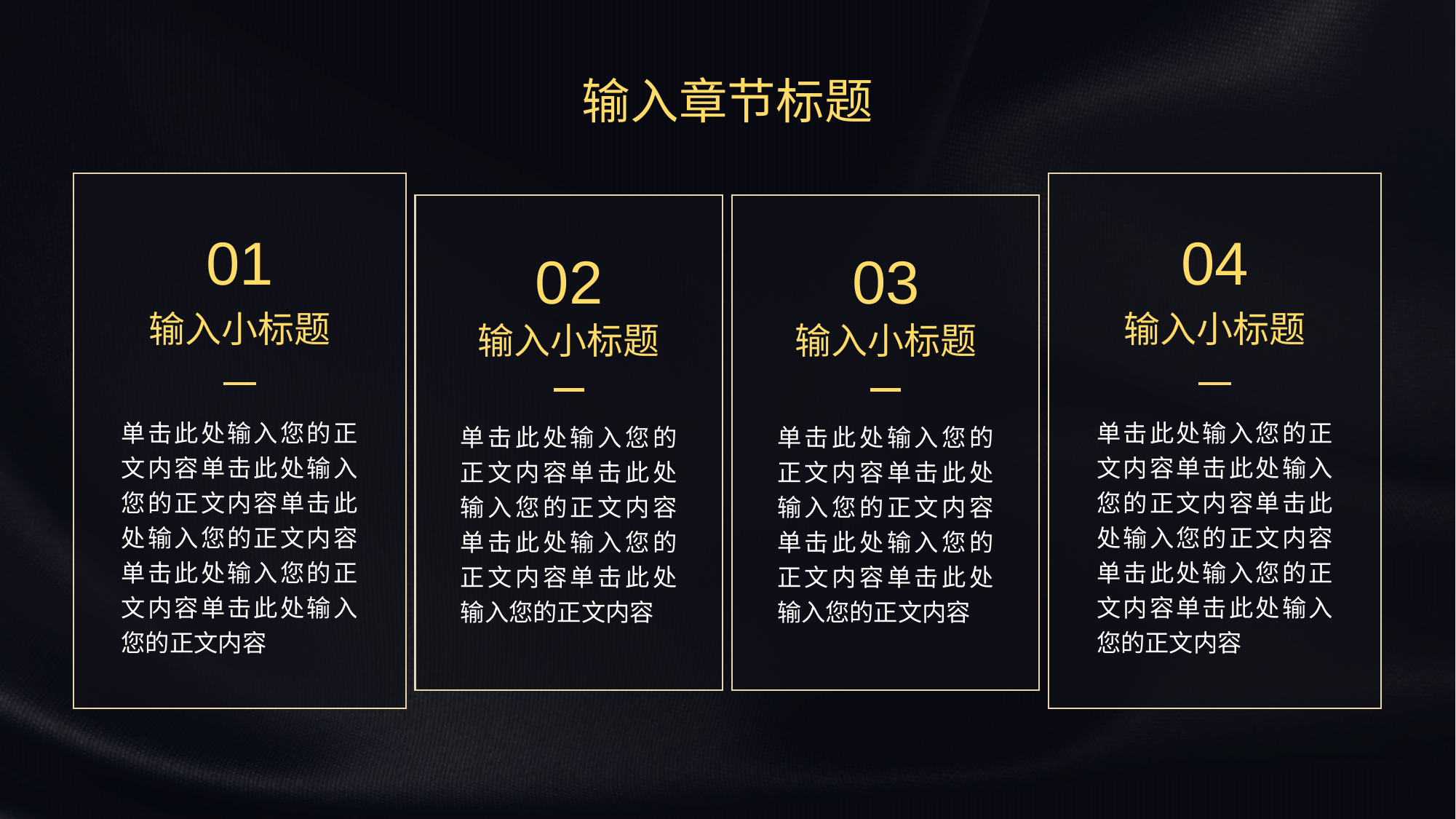

输入章节标题

01
输入小标题
单击此处输入您的正文内容单击此处输入您的正文内容单击此处输入您的正文内容单击此处输入您的正文内容单击此处输入您的正文内容

04
输入小标题
单击此处输入您的正文内容单击此处输入您的正文内容单击此处输入您的正文内容单击此处输入您的正文内容单击此处输入您的正文内容

02
输入小标题
单击此处输入您的正文内容单击此处输入您的正文内容单击此处输入您的正文内容单击此处输入您的正文内容

03
输入小标题
单击此处输入您的正文内容单击此处输入您的正文内容单击此处输入您的正文内容单击此处输入您的正文内容